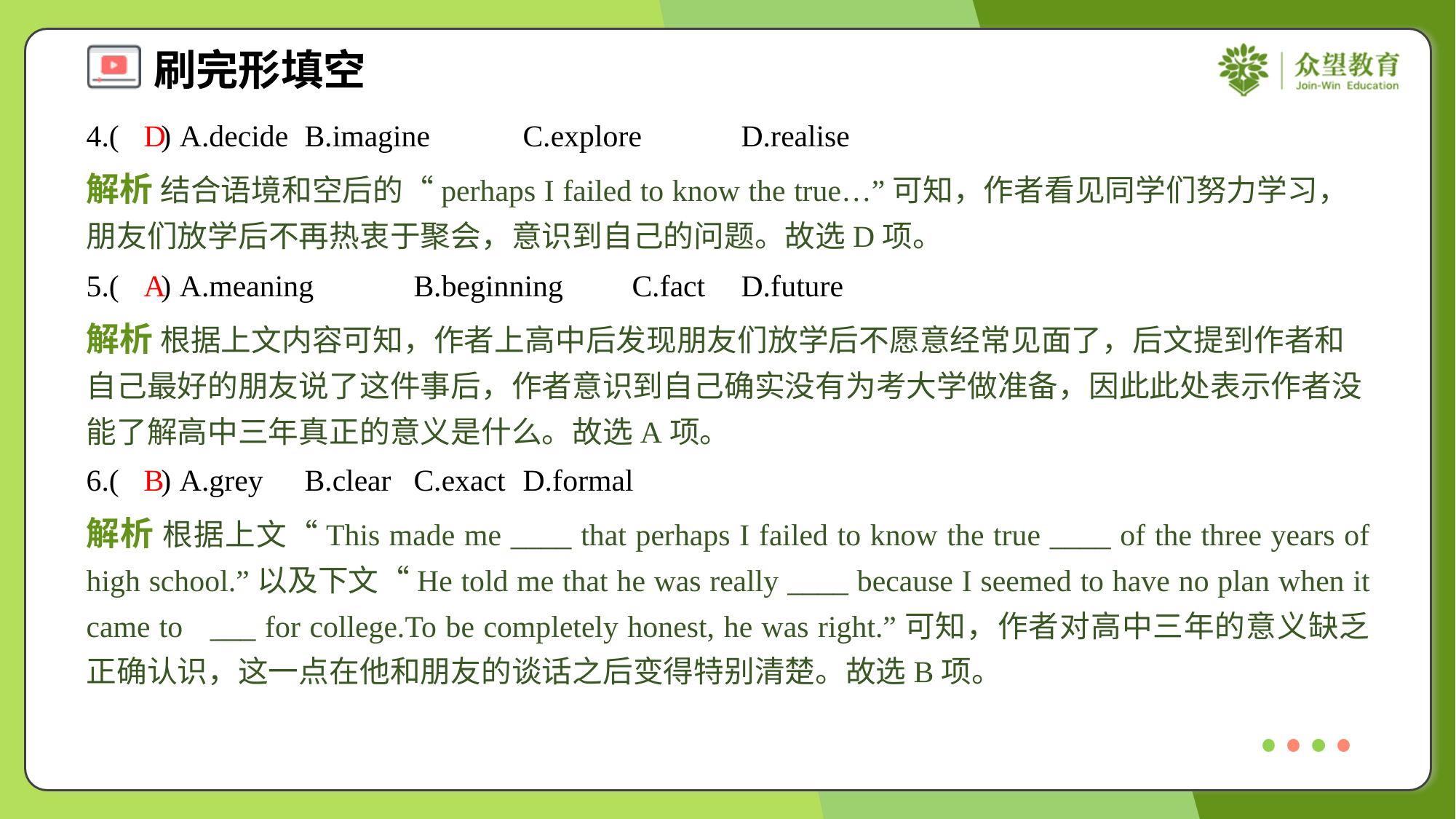

4.(     ) A.decide	B.imagine	C.explore	D.realise
D
解析 结合语境和空后的“perhaps I failed to know the true…”可知，作者看见同学们努力学习，朋友们放学后不再热衷于聚会，意识到自己的问题。故选D项。
5.(     ) A.meaning	B.beginning	C.fact	D.future
A
解析 根据上文内容可知，作者上高中后发现朋友们放学后不愿意经常见面了，后文提到作者和自己最好的朋友说了这件事后，作者意识到自己确实没有为考大学做准备，因此此处表示作者没能了解高中三年真正的意义是什么。故选A项。
6.(     ) A.grey	B.clear	C.exact	D.formal
B
解析 根据上文“This made me ____ that perhaps I failed to know the true ____ of the three years of high school.”以及下文“He told me that he was really ____ because I seemed to have no plan when it came to   ___ for college.To be completely honest, he was right.”可知，作者对高中三年的意义缺乏正确认识，这一点在他和朋友的谈话之后变得特别清楚。故选B项。